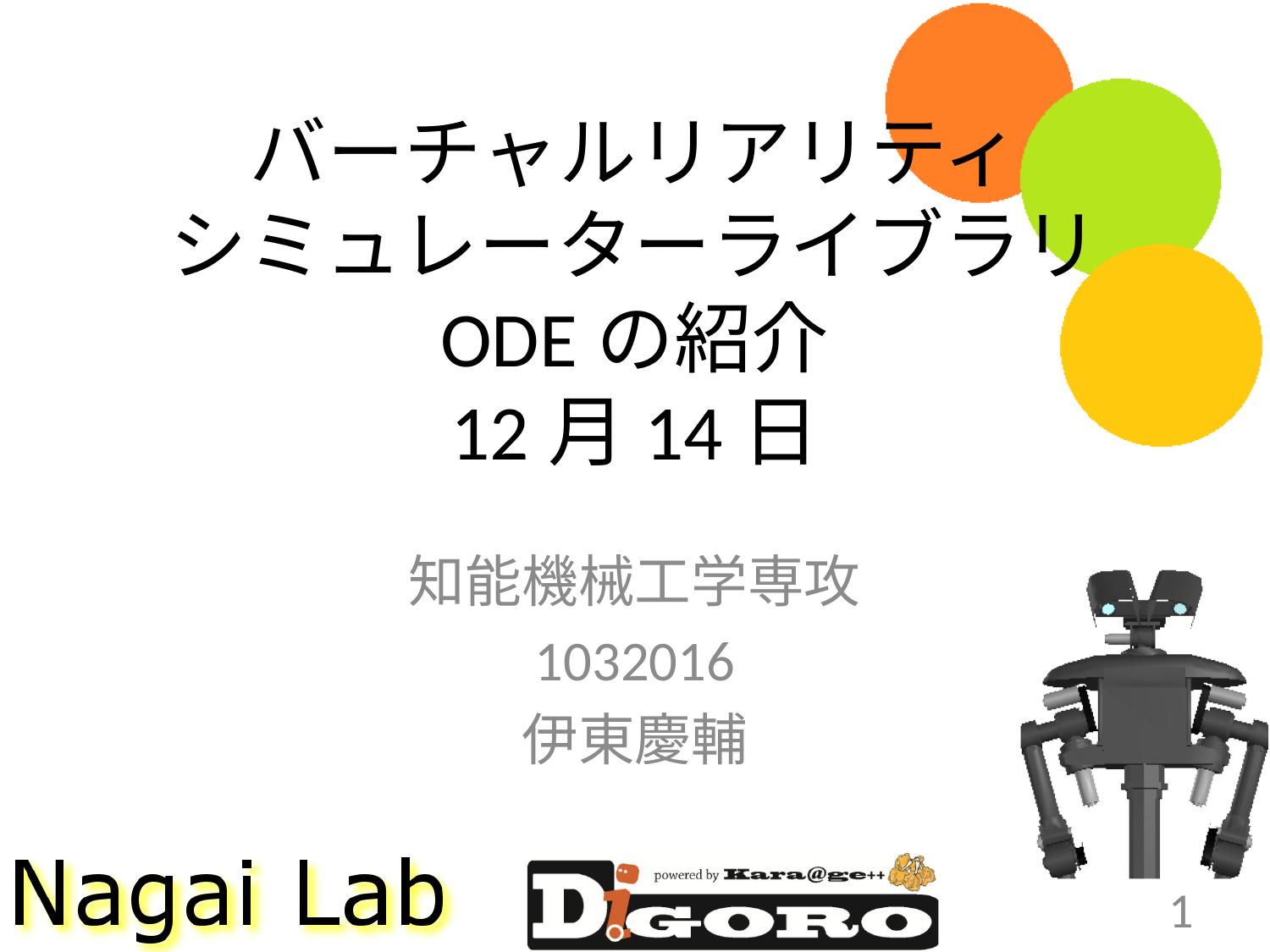

# バーチャルリアリティ シミュレーターライブラリ ODEの紹介 12月14日
知能機械工学専攻
1032016
伊東慶輔
1